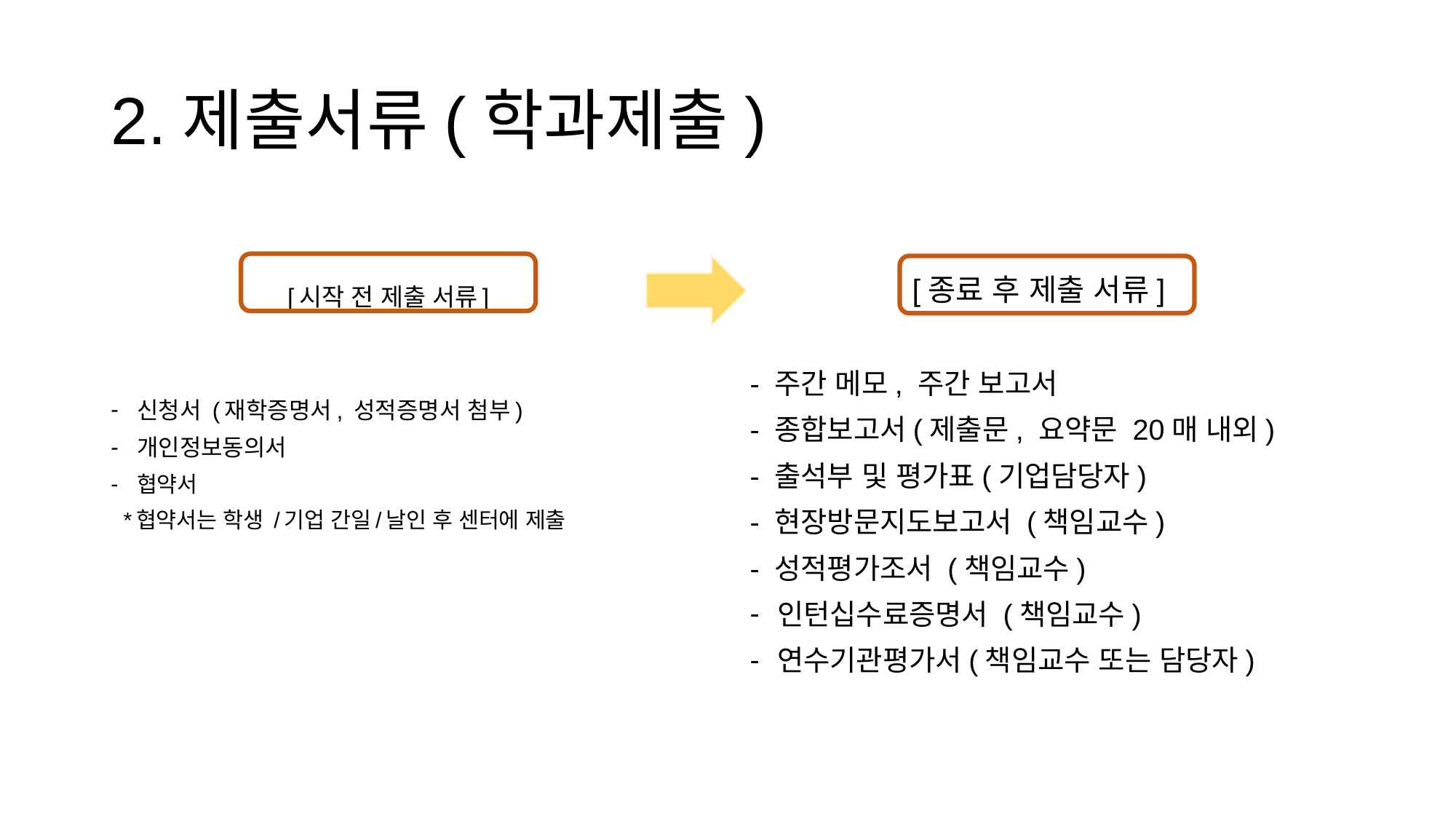

# 2.제출서류(학과제출)

[종료 후 제출 서류]

- 주간 메모, 주간 보고서
- 종합보고서(제출문, 요약문 20매 내외)
- 출석부 및 평가표(기업담당자)
- 현장방문지도보고서 (책임교수)
- 성적평가조서 (책임교수)
인턴십수료증명서 (책임교수)
연수기관평가서(책임교수 또는 담당자)

[시작 전 제출 서류]

신청서 (재학증명서, 성적증명서 첨부)
개인정보동의서
협약서
  *협약서는 학생 /기업 간일/날인 후 센터에 제출